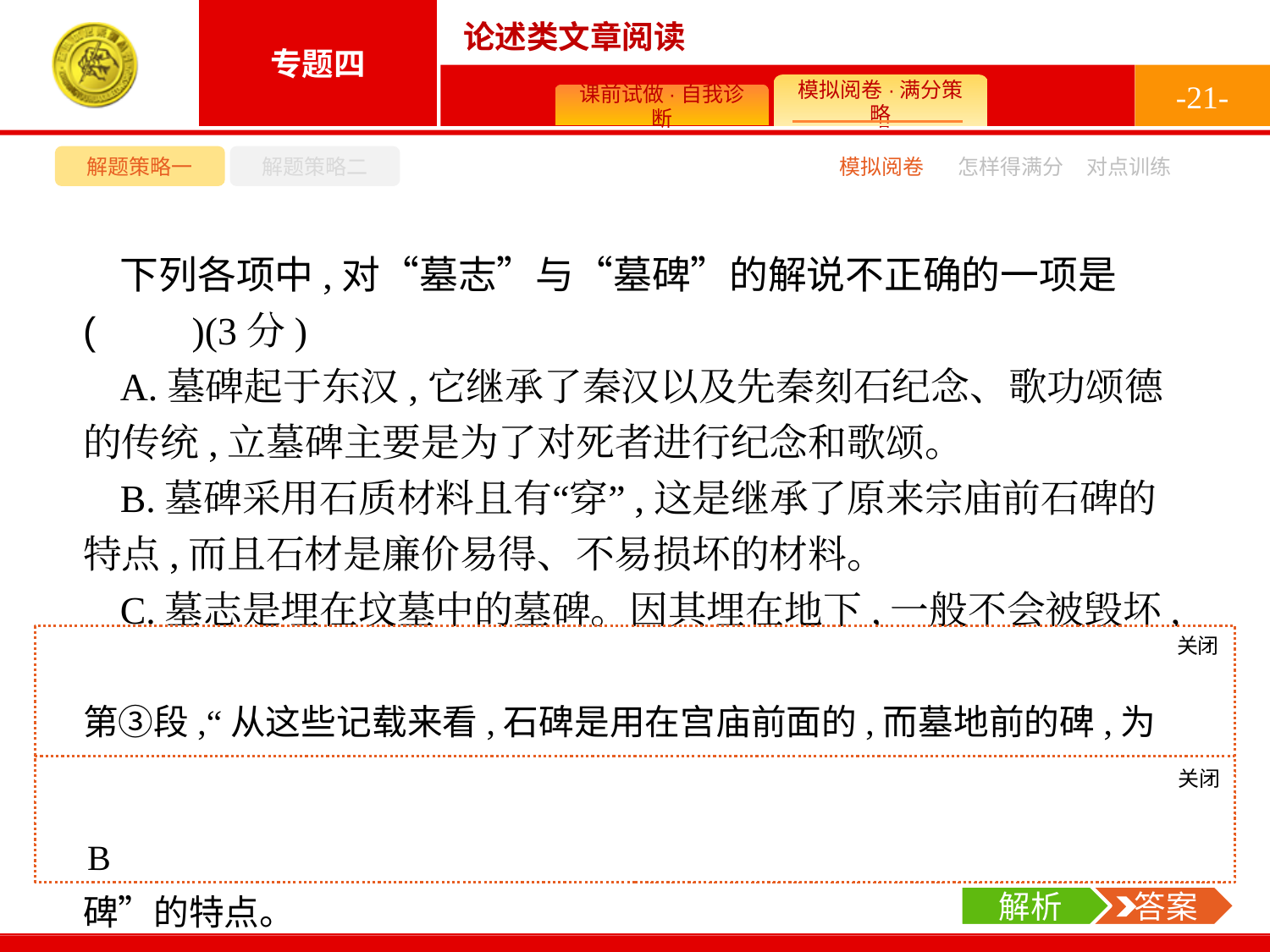

-21-
解题策略一
解题策略二
模拟阅卷
怎样得满分
对点训练
下列各项中,对“墓志”与“墓碑”的解说不正确的一项是 (　　)(3分)
A.墓碑起于东汉,它继承了秦汉以及先秦刻石纪念、歌功颂德的传统,立墓碑主要是为了对死者进行纪念和歌颂。
B.墓碑采用石质材料且有“穿”,这是继承了原来宗庙前石碑的特点,而且石材是廉价易得、不易损坏的材料。
C.墓志是埋在坟墓中的墓碑。因其埋在地下,一般不会被毁坏,长久保存性更强,墓志的别称有埋铭、葬志、圹志等。
D.墓志由墓碑发展而来,主要是社会原因。曹操为了削弱世家大族的凝聚力,禁止立碑,于是人们把石碑立在坟墓之内。

关闭
解析

第③段,“从这些记载来看,石碑是用在宫庙前面的,而墓地前的碑,为木质,没有文字,只起到承载棺椁下葬的作用”,可知B项“继承了原来宗庙前石碑的特点”错,应是继承了先前“承载棺椁下葬作用的木碑”的特点。

关闭
解析
  答案

B
解析
  答案